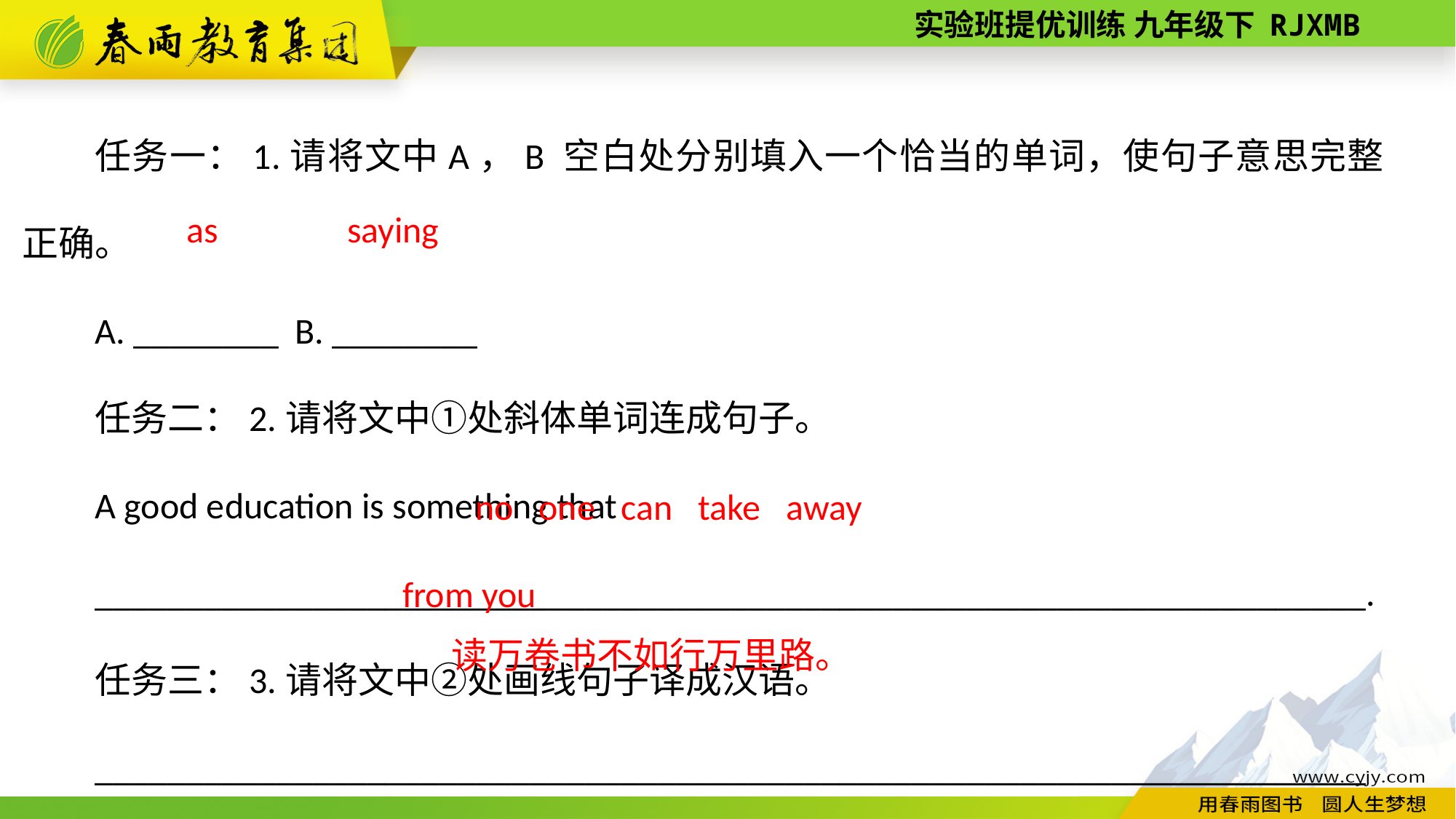

任务一：1.请将文中A，B 空白处分别填入一个恰当的单词，使句子意思完整正确。
A. ________  B. ________
任务二：2.请将文中①处斜体单词连成句子。
A good education is something that
______________________________________________________________________.
任务三：3.请将文中②处画线句子译成汉语。
______________________________________________________________________
saying
as
no one can take away from you
读万卷书不如行万里路。